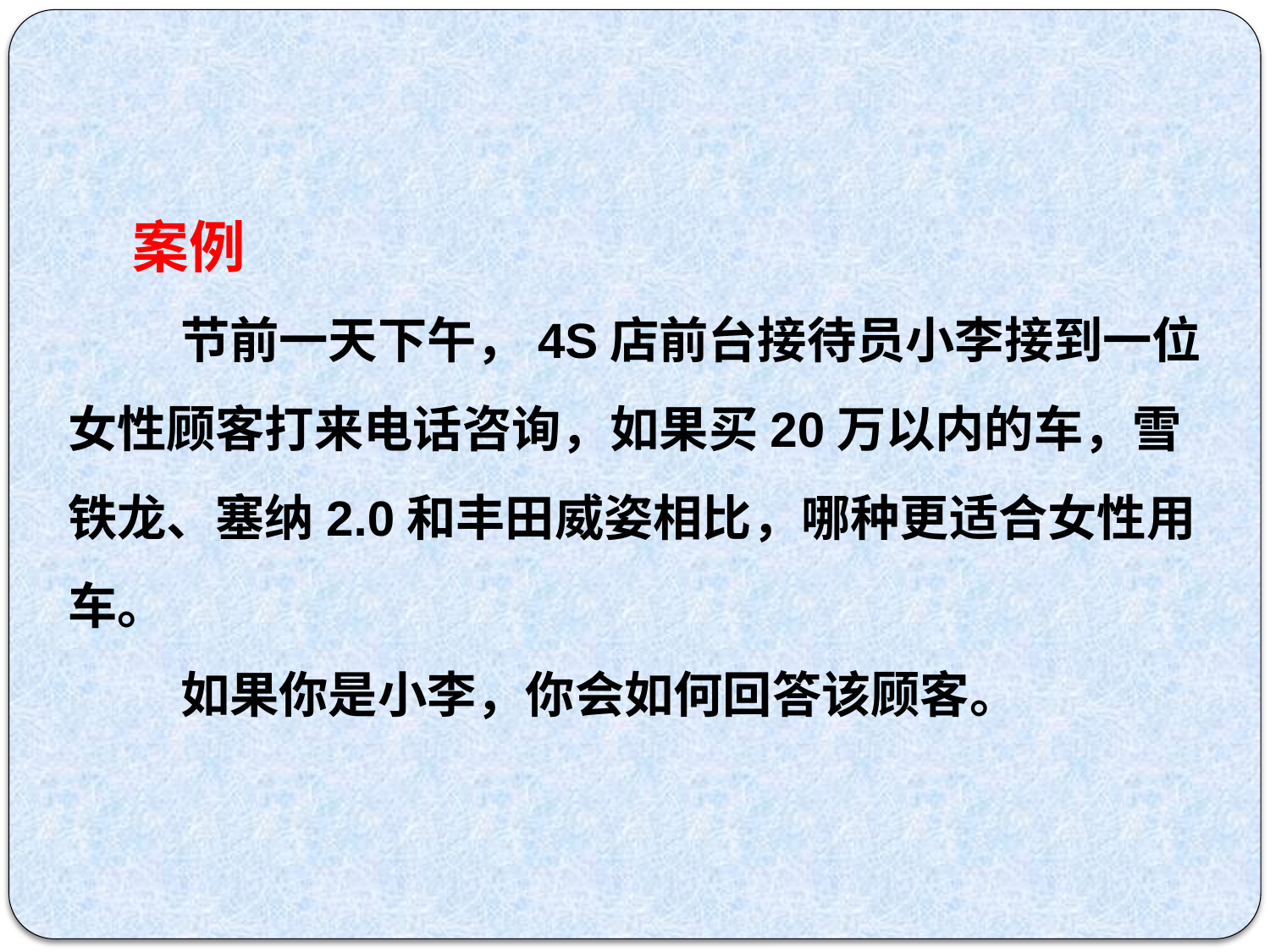

案例
         节前一天下午，4S店前台接待员小李接到一位女性顾客打来电话咨询，如果买20万以内的车，雪铁龙、塞纳2.0和丰田威姿相比，哪种更适合女性用车。
         如果你是小李，你会如何回答该顾客。